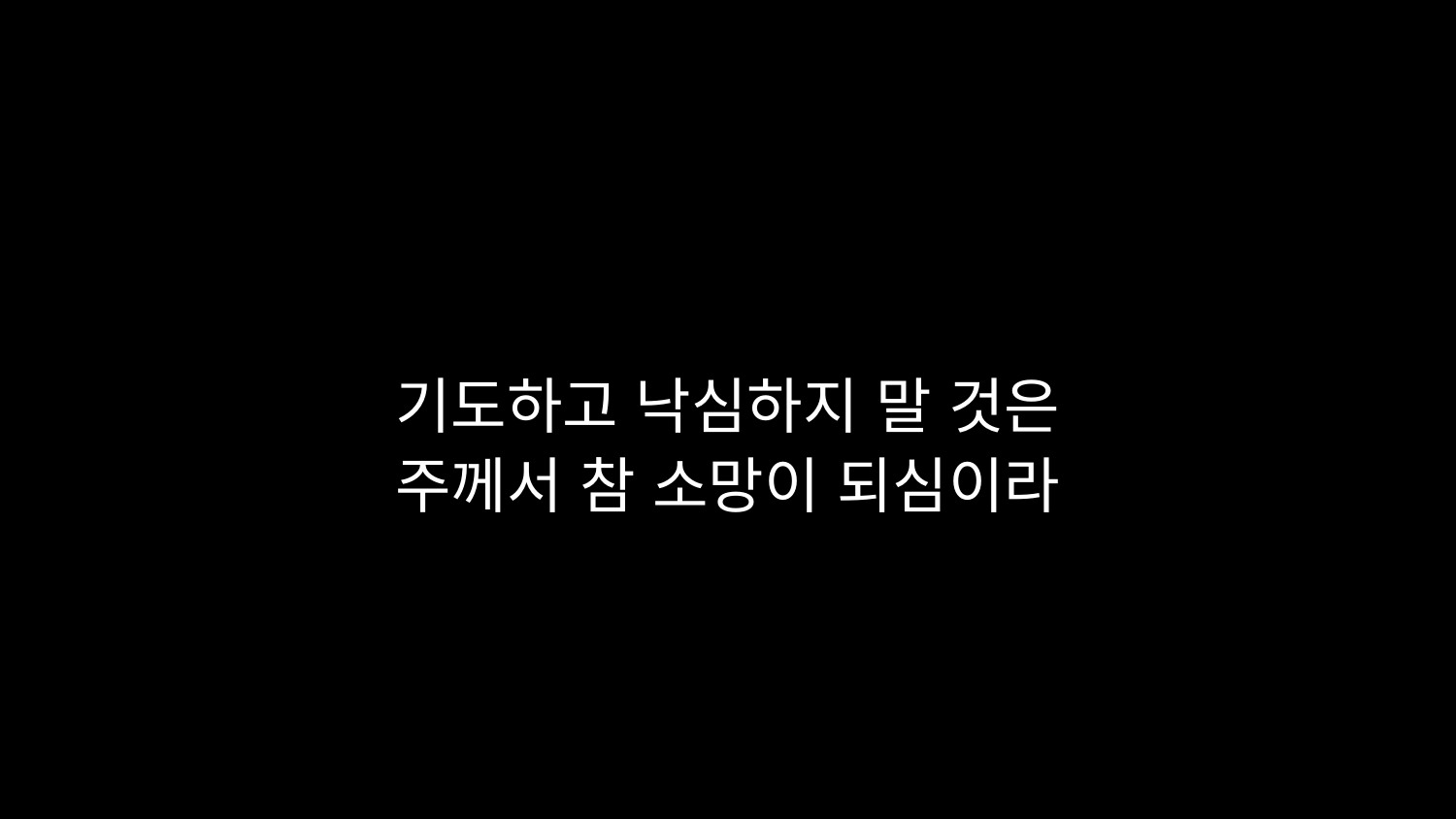

# 기도하고 낙심하지 말 것은 주께서 참 소망이 되심이라